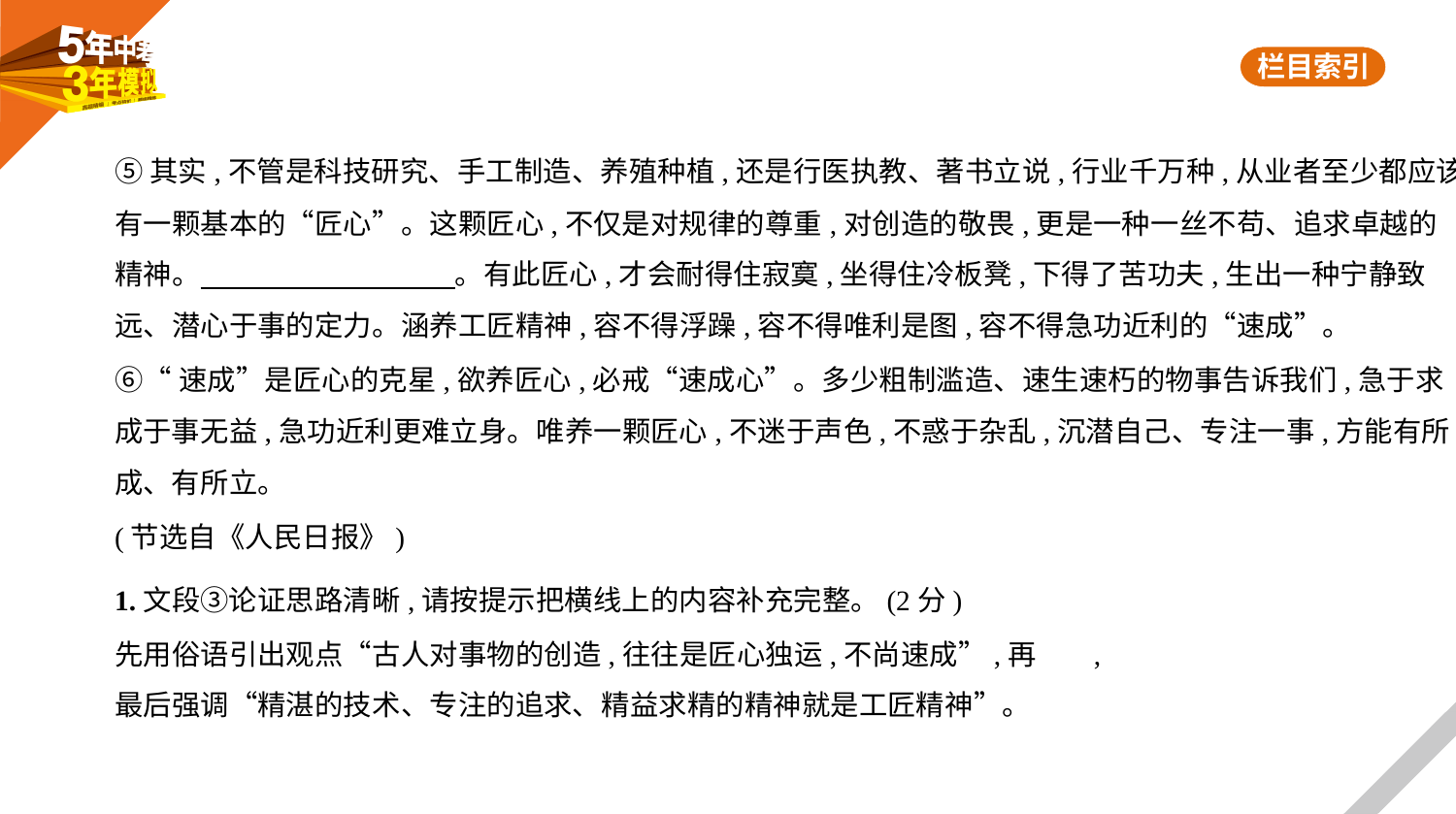

⑤其实,不管是科技研究、手工制造、养殖种植,还是行医执教、著书立说,行业千万种,从业者至少都应该
有一颗基本的“匠心”。这颗匠心,不仅是对规律的尊重,对创造的敬畏,更是一种一丝不苟、追求卓越的
精神。　　　　　　　　    。有此匠心,才会耐得住寂寞,坐得住冷板凳,下得了苦功夫,生出一种宁静致
远、潜心于事的定力。涵养工匠精神,容不得浮躁,容不得唯利是图,容不得急功近利的“速成”。
⑥“速成”是匠心的克星,欲养匠心,必戒“速成心”。多少粗制滥造、速生速朽的物事告诉我们,急于求
成于事无益,急功近利更难立身。唯养一颗匠心,不迷于声色,不惑于杂乱,沉潜自己、专注一事,方能有所
成、有所立。
(节选自《人民日报》)
1.文段③论证思路清晰,请按提示把横线上的内容补充完整。(2分)
先用俗语引出观点“古人对事物的创造,往往是匠心独运,不尚速成”,再        ,

最后强调“精湛的技术、专注的追求、精益求精的精神就是工匠精神”。